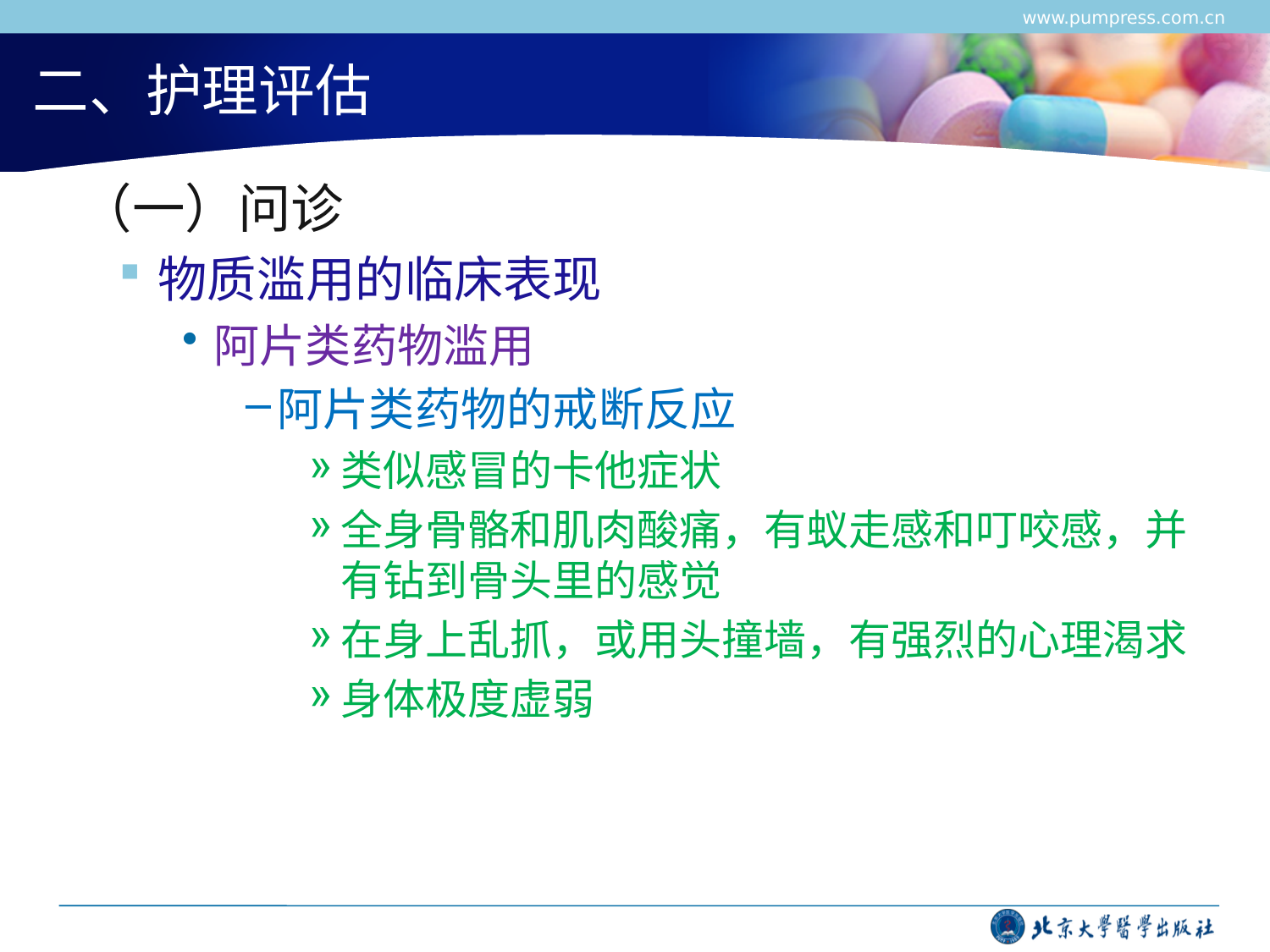

www.pumpress.com.cn
# 二、护理评估
 （一）问诊
物质滥用的临床表现
阿片类药物滥用
阿片类药物的戒断反应
类似感冒的卡他症状
全身骨骼和肌肉酸痛，有蚁走感和叮咬感，并有钻到骨头里的感觉
在身上乱抓，或用头撞墙，有强烈的心理渴求
身体极度虚弱